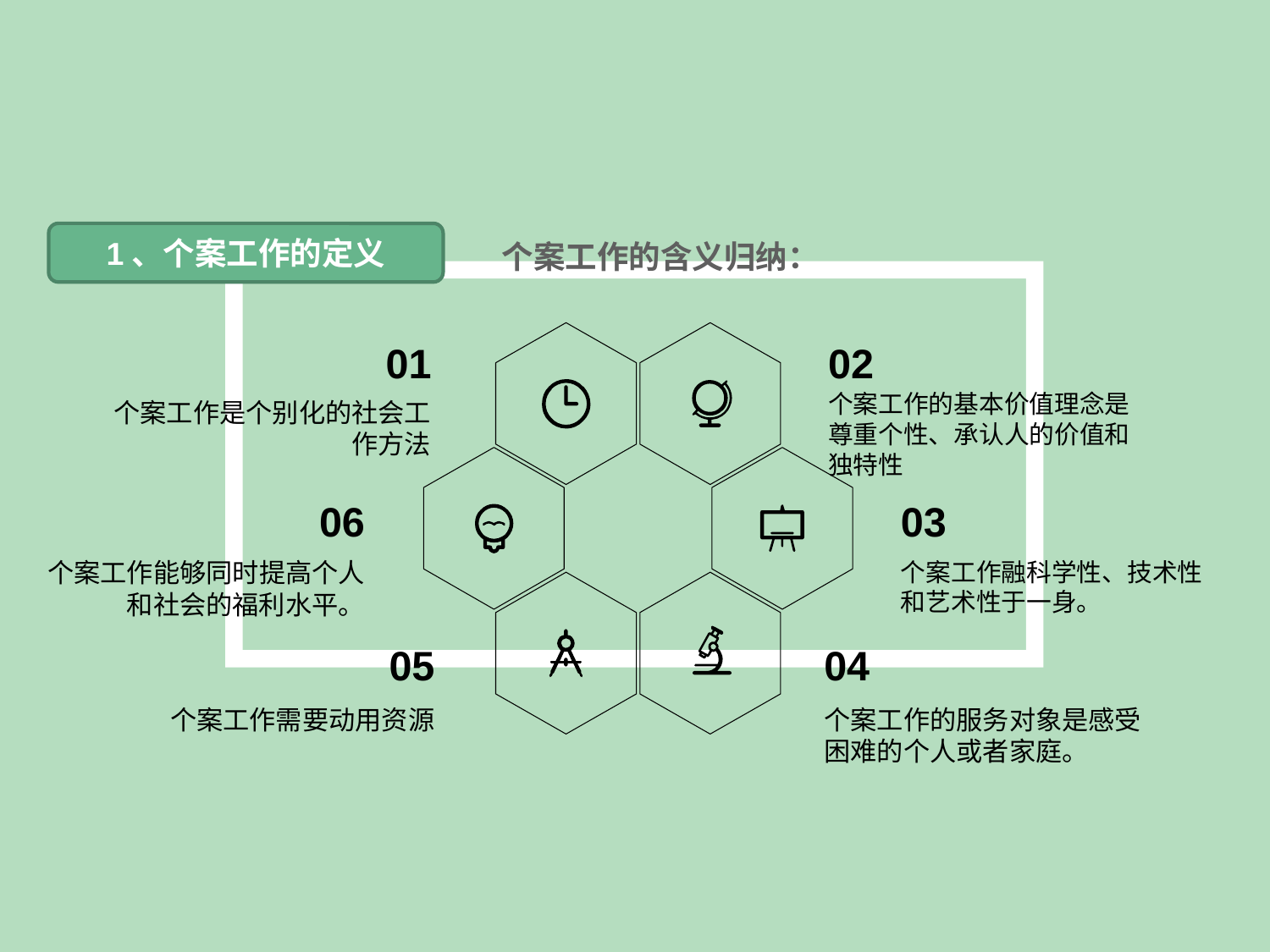

1、个案工作的定义
个案工作的含义归纳：

01
02

个案工作的基本价值理念是尊重个性、承认人的价值和独特性
个案工作是个别化的社会工作方法

06
03

个案工作能够同时提高个人和社会的福利水平。
个案工作融科学性、技术性和艺术性于一身。

05
04

个案工作需要动用资源
个案工作的服务对象是感受困难的个人或者家庭。